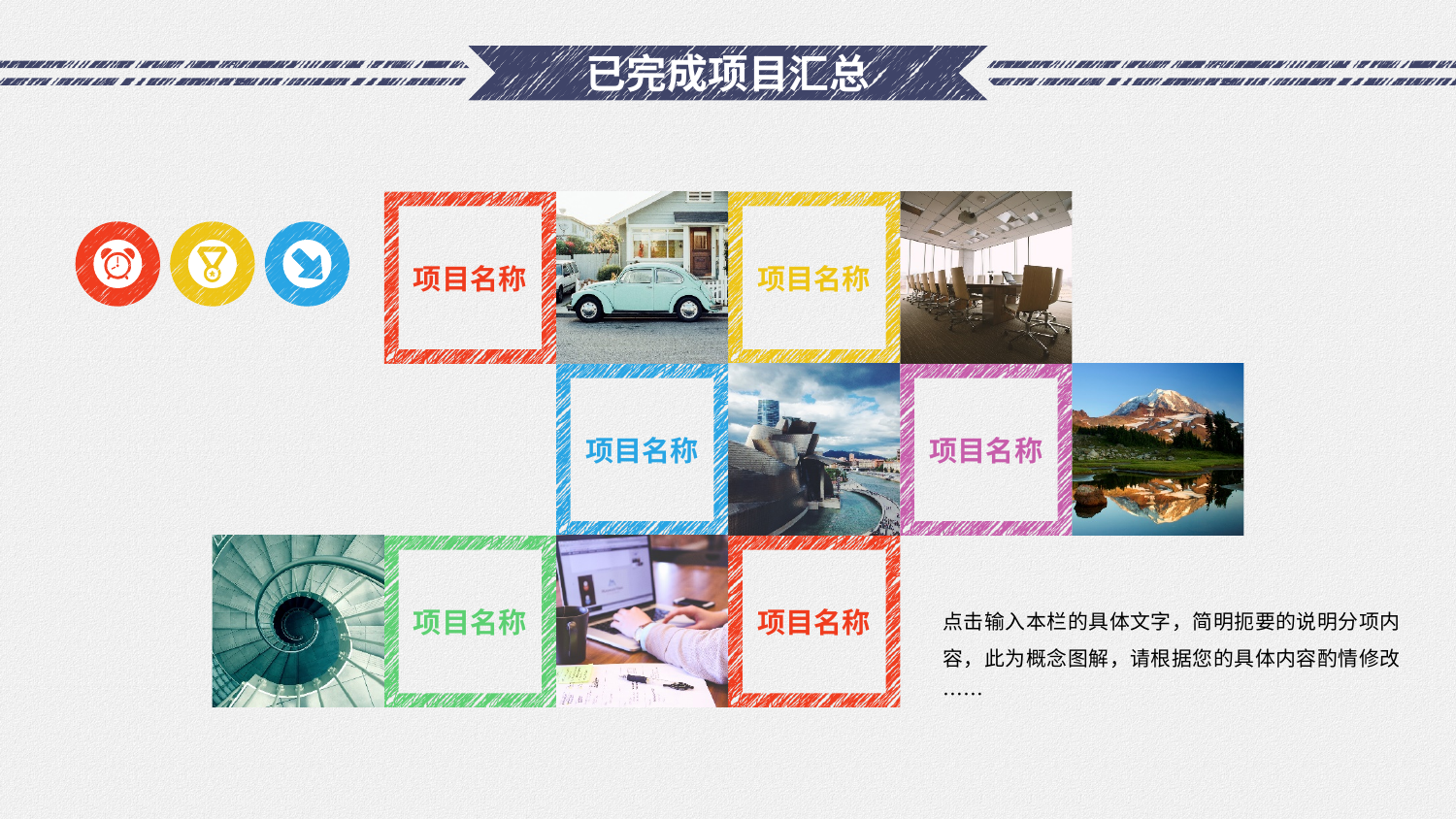

# 已完成项目汇总

项目名称
项目名称

项目名称
项目名称

点击输入本栏的具体文字，简明扼要的说明分项内容，此为概念图解，请根据您的具体内容酌情修改……
项目名称
项目名称